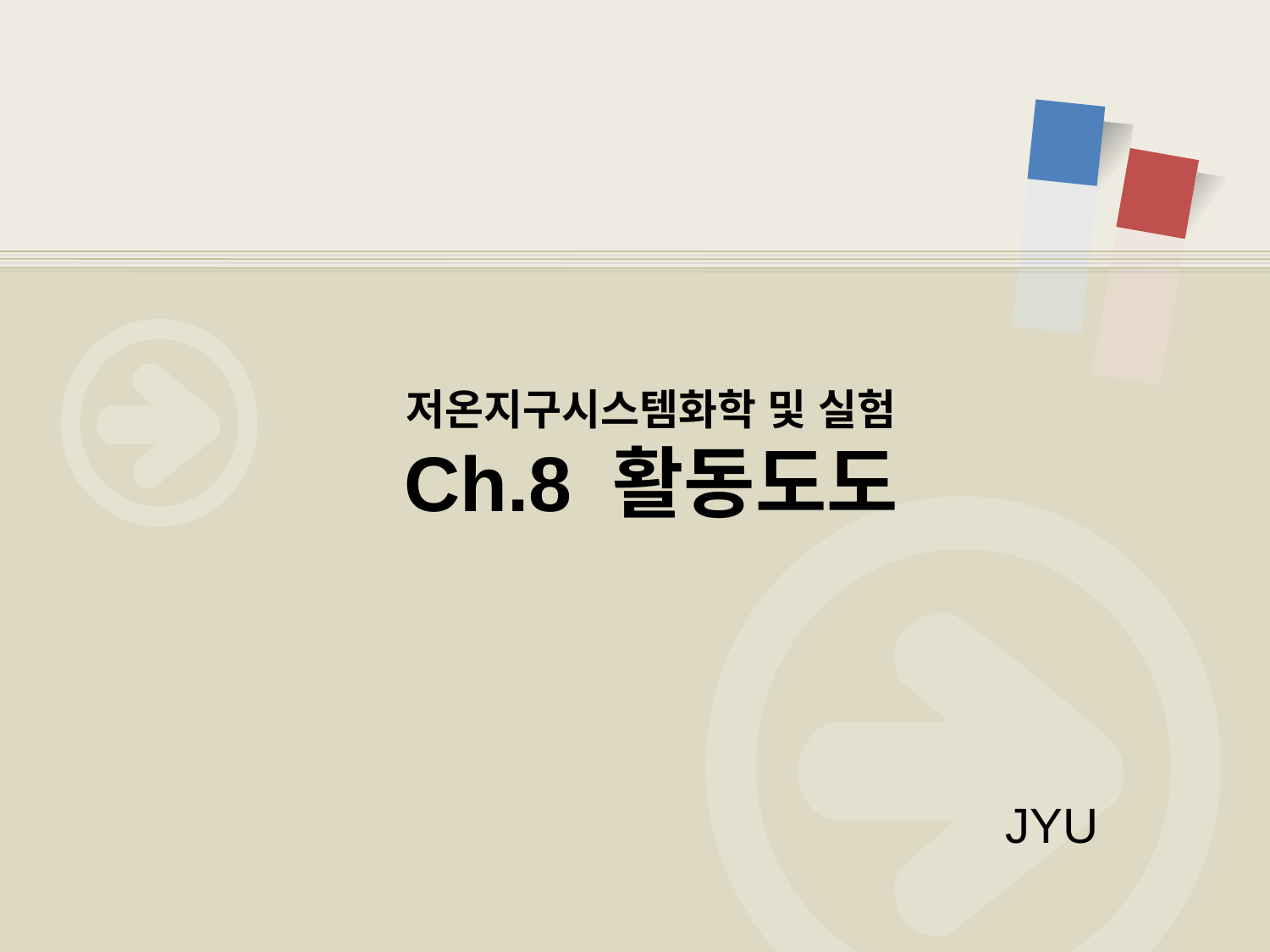

# 저온지구시스템화학 및 실험 Ch.8 활동도도
JYU